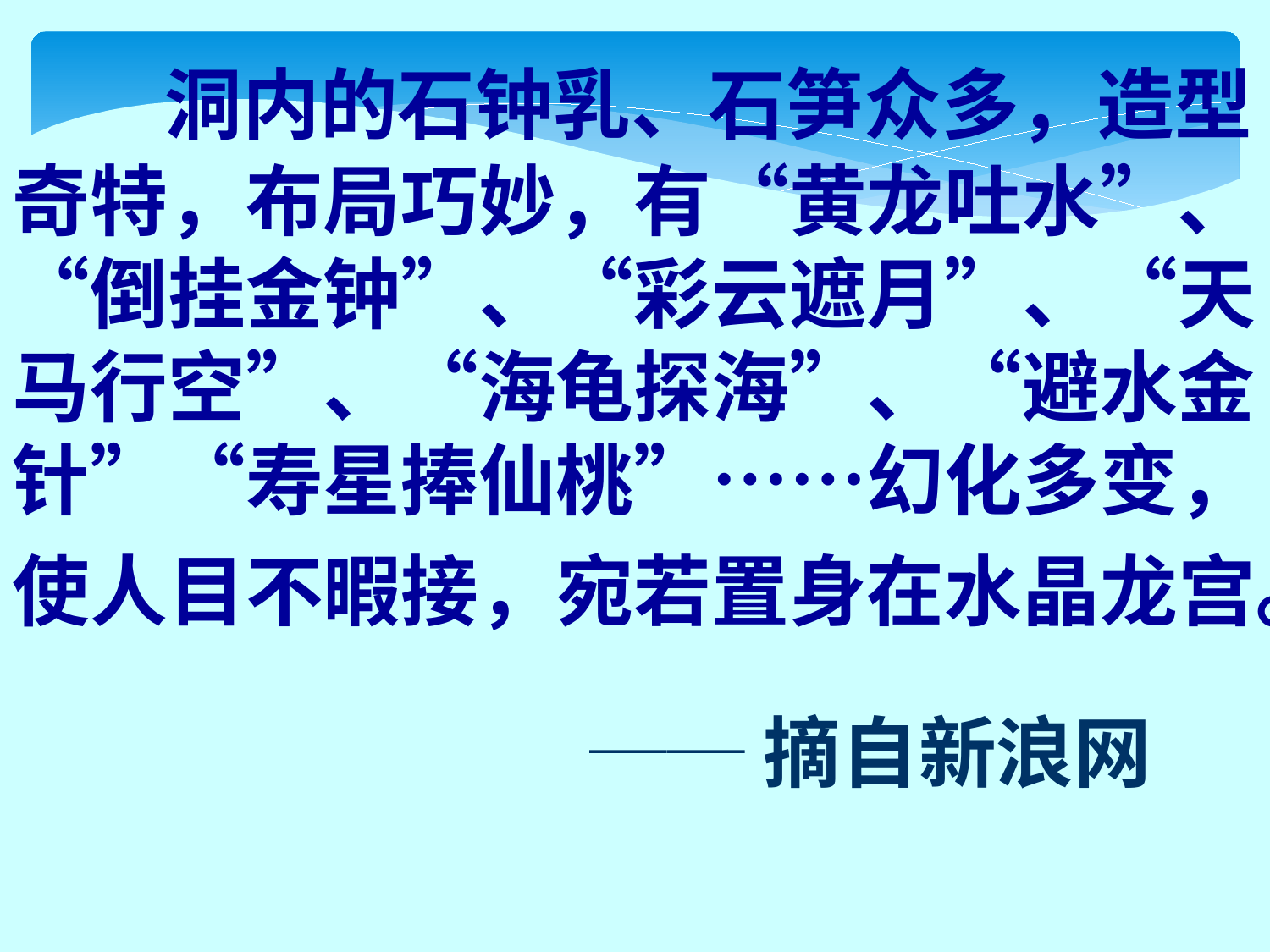

洞内的石钟乳、石笋众多，造型奇特，布局巧妙，有“黄龙吐水”、“倒挂金钟”、“彩云遮月”、“天马行空”、“海龟探海”、“避水金针”“寿星捧仙桃”……幻化多变，使人目不暇接，宛若置身在水晶龙宫。
                           ──摘自新浪网